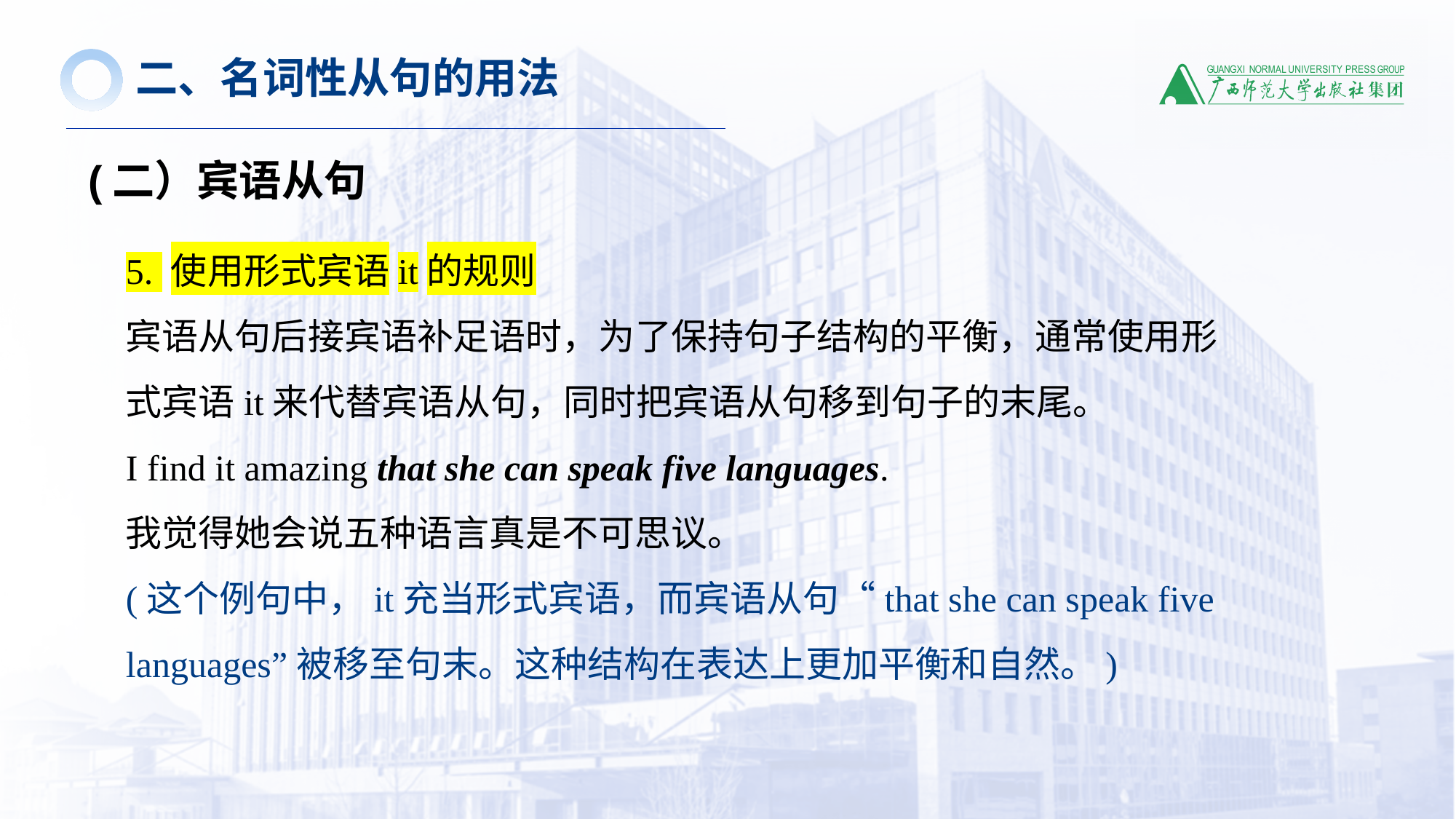

二、名词性从句的用法

(二）宾语从句
5. 使用形式宾语it的规则
宾语从句后接宾语补足语时，为了保持句子结构的平衡，通常使用形式宾语it来代替宾语从句，同时把宾语从句移到句子的末尾。
I find it amazing that she can speak five languages.
我觉得她会说五种语言真是不可思议。
(这个例句中，it充当形式宾语，而宾语从句“that she can speak five languages”被移至句末。这种结构在表达上更加平衡和自然。)